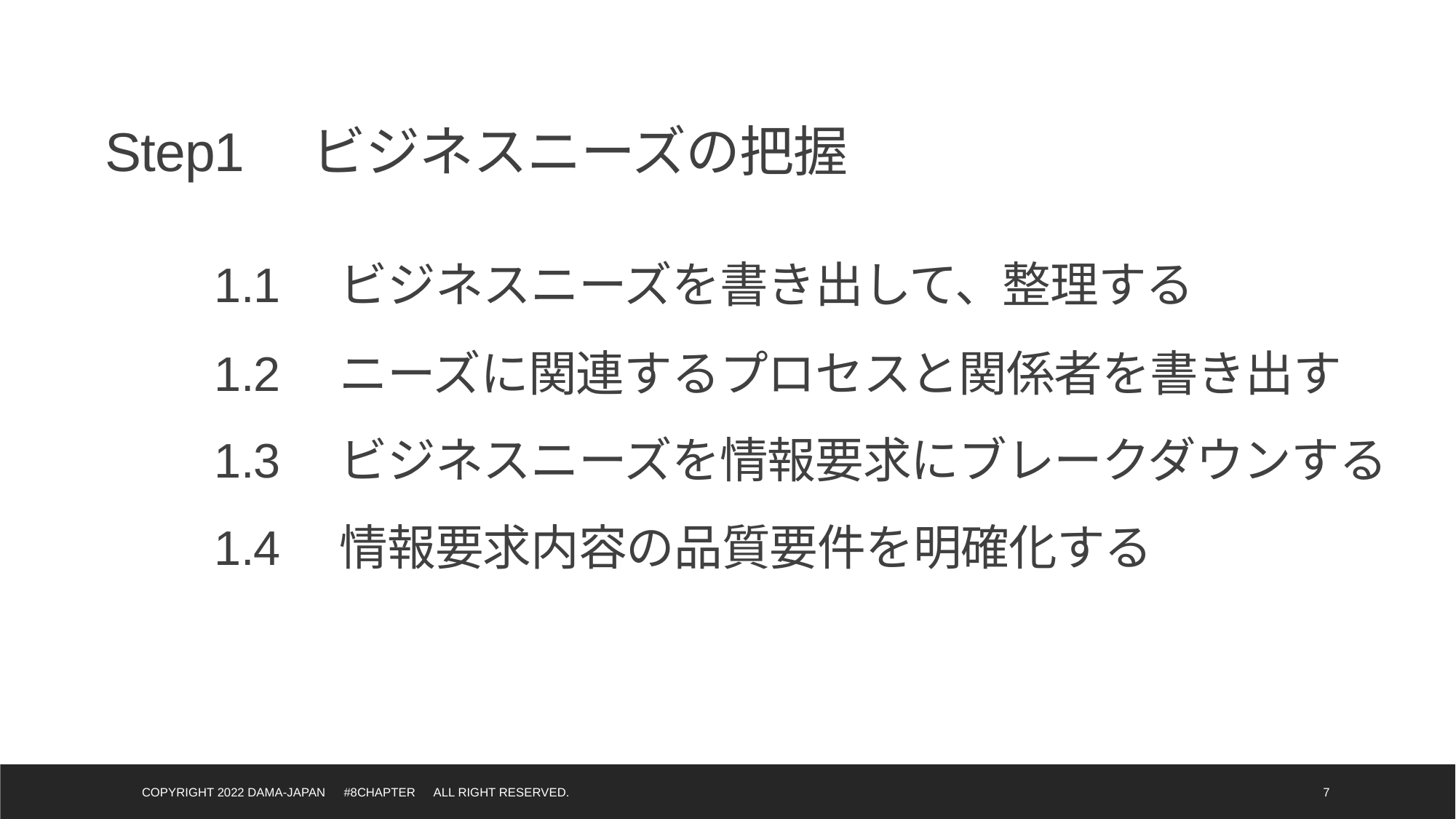

Step1　ビジネスニーズの把握
	1.1　ビジネスニーズを書き出して、整理する
	1.2　ニーズに関連するプロセスと関係者を書き出す
	1.3　ビジネスニーズを情報要求にブレークダウンする
	1.4　情報要求内容の品質要件を明確化する

Copyright 2022 DAMA-JAPAN　#8chapter　All right reserved.
7